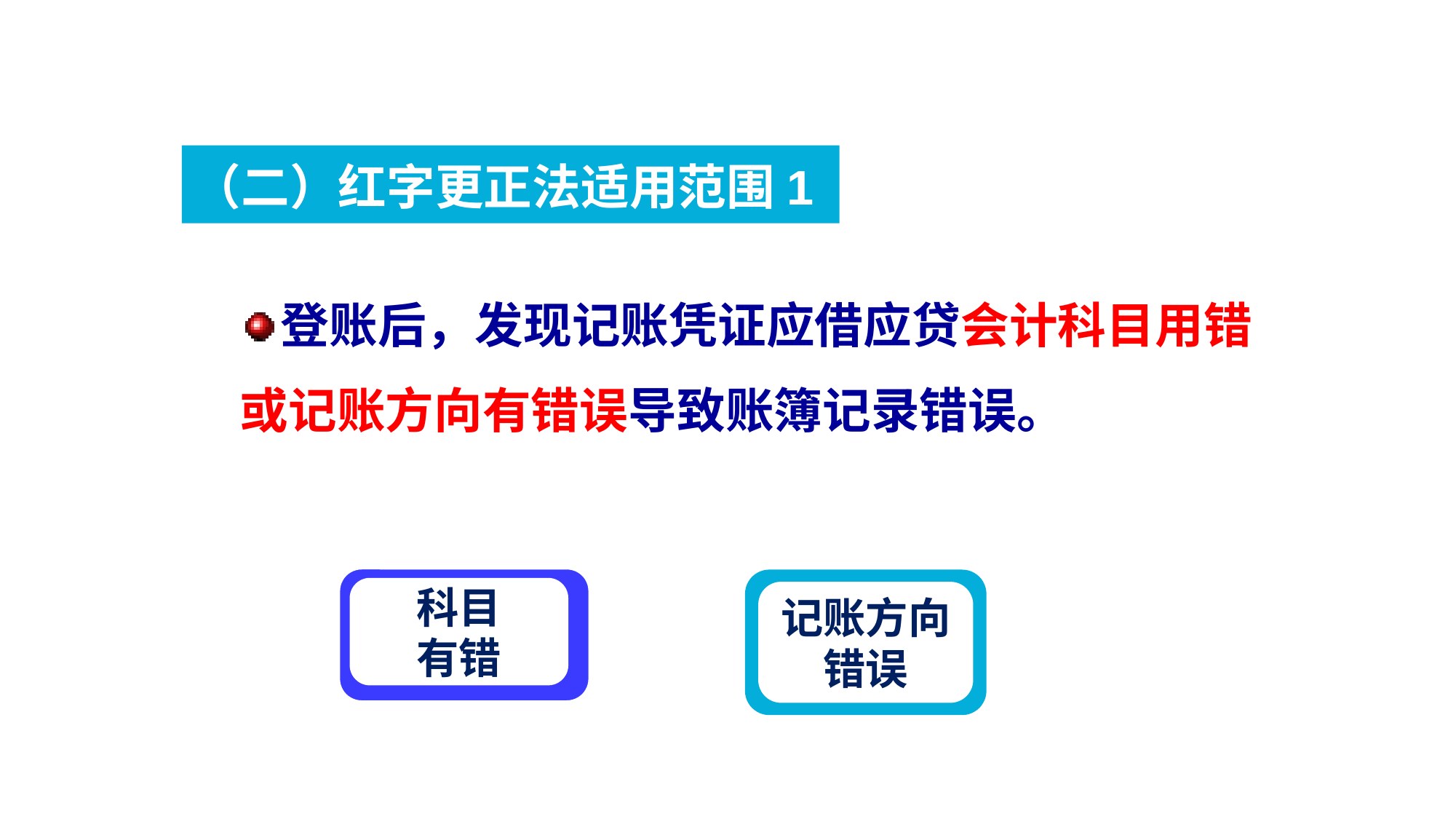

（二）红字更正法适用范围1
登账后，发现记账凭证应借应贷会计科目用错
或记账方向有错误导致账簿记录错误。

科目
有错

记账方向
错误
16